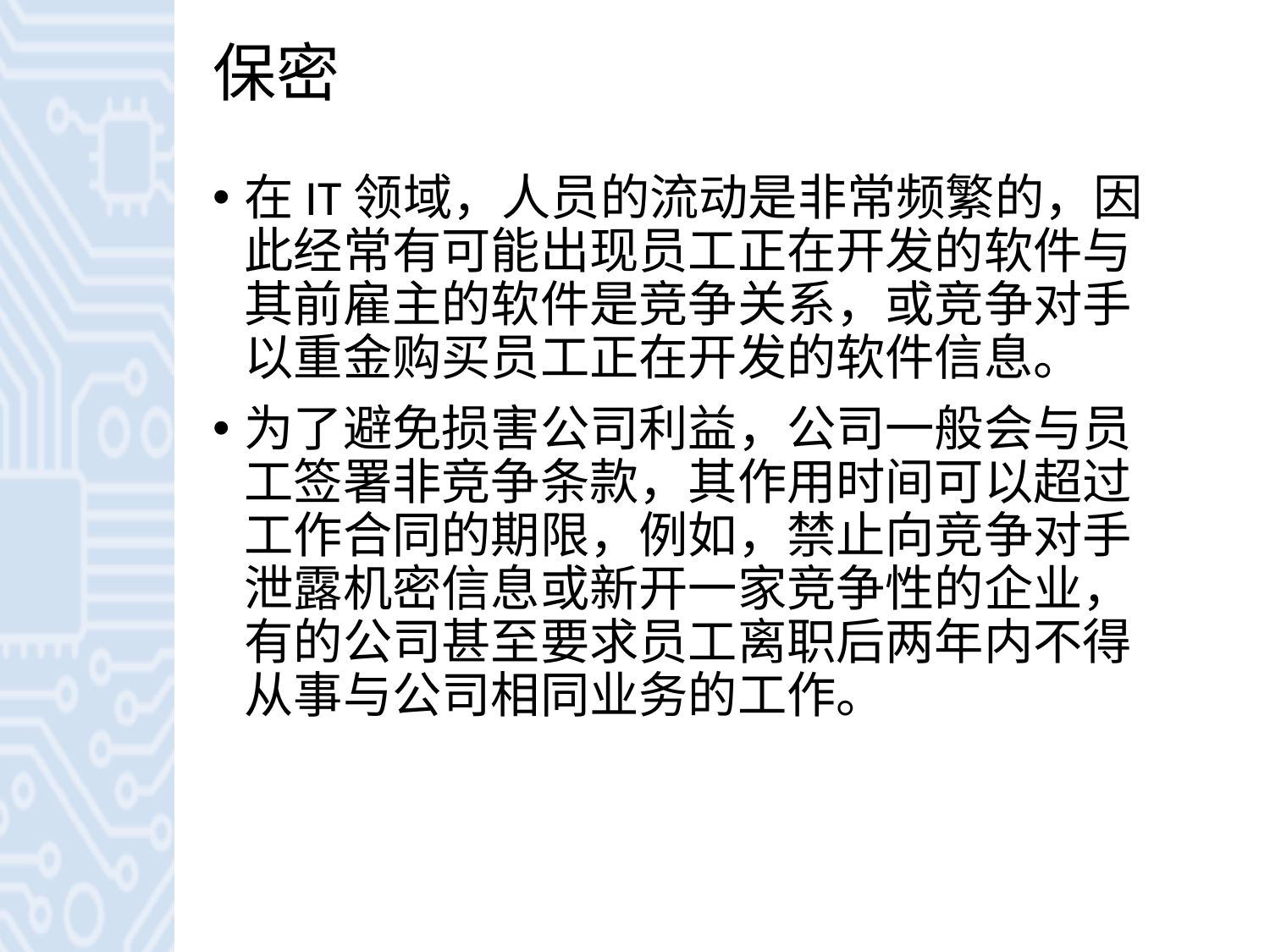

# 保密
在IT领域，人员的流动是非常频繁的，因此经常有可能出现员工正在开发的软件与其前雇主的软件是竞争关系，或竞争对手以重金购买员工正在开发的软件信息。
为了避免损害公司利益，公司一般会与员工签署非竞争条款，其作用时间可以超过工作合同的期限，例如，禁止向竞争对手泄露机密信息或新开一家竞争性的企业，有的公司甚至要求员工离职后两年内不得从事与公司相同业务的工作。